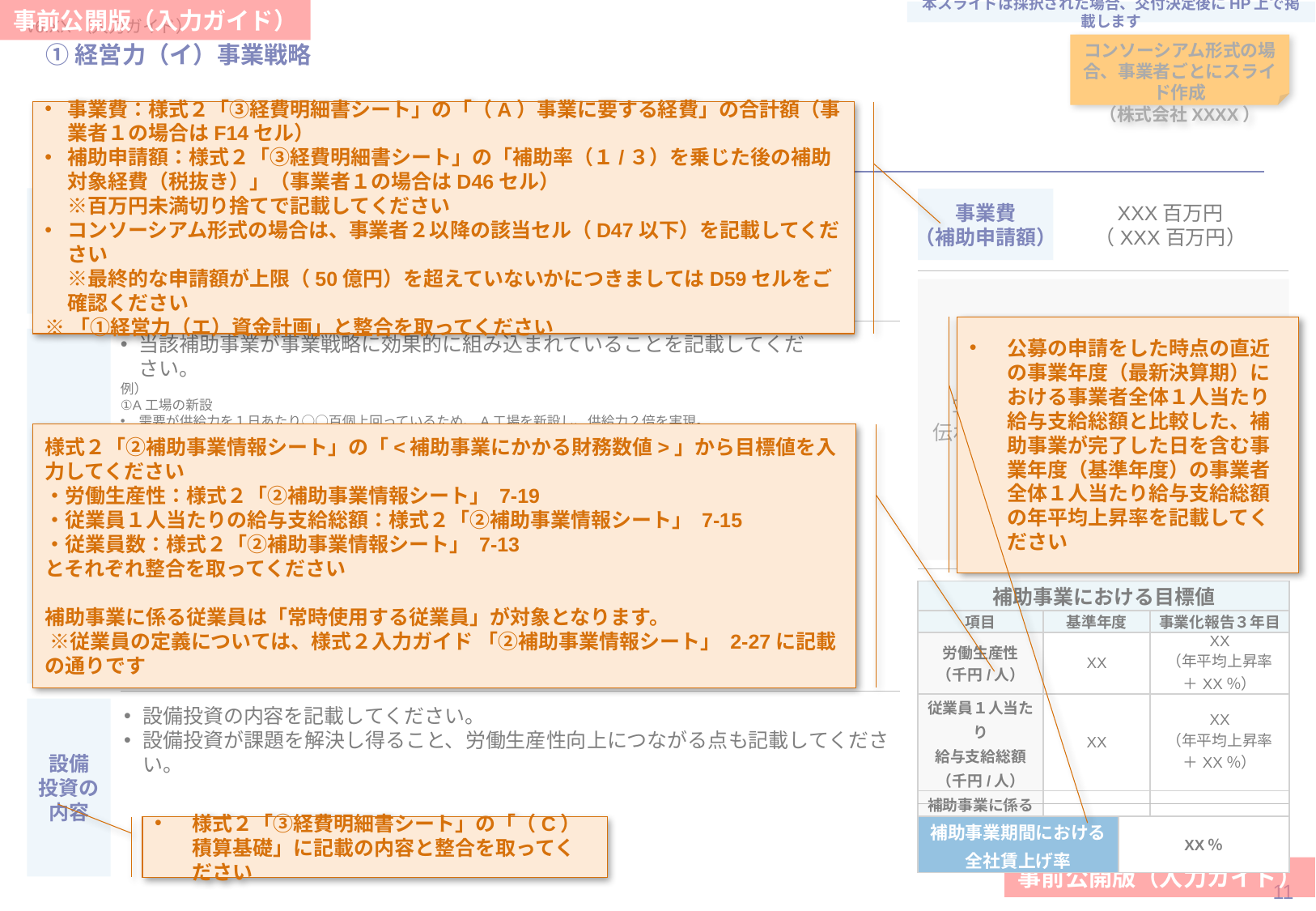

本スライドは採択された場合、交付決定後にHP上で掲載します
当スライドは作成必須
#
①経営力（イ）事業戦略
コンソーシアム形式の場合、事業者ごとにスライド作成
（株式会社XXXX）
事業費：様式２「③経費明細書シート」の「（A）事業に要する経費」の合計額（事業者１の場合はF14セル）
補助申請額：様式２「③経費明細書シート」の「補助率（１/３）を乗じた後の補助対象経費（税抜き）」（事業者１の場合はD46セル）
※百万円未満切り捨てで記載してください
コンソーシアム形式の場合は、事業者２以降の該当セル（D47以下）を記載してください
※最終的な申請額が上限（50億円）を超えていないかにつきましてはD59セルをご確認ください
※「①経営力（エ）資金計画」と整合を取ってください
補助事業の概要
補助事業の背景・目的、及び現在抱えている課題についても記載してください。
課題
事業費
（補助申請額）
XXX百万円
（XXX百万円）
写真等を活用し、設備投資内容が
伝わりやすいよう工夫してください。
公募の申請をした時点の直近の事業年度（最新決算期）における事業者全体１人当たり給与支給総額と比較した、補助事業が完了した日を含む事業年度（基準年度）の事業者全体１人当たり給与支給総額の年平均上昇率を記載してください
当該補助事業が事業戦略に効果的に組み込まれていることを記載してください。
例）
①A工場の新設
需要が供給力を１日あたり○○百個上回っているため、A工場を新設し、供給力２倍を実現。
A工場は○○県や○○地域へのアクセスが良く、これまで未進出地域であった○○市の消費を取り込む。
１日あたりの生産量は○○百個、従業員は○○人ほどが勤務予定。
将来的には分散している工場をA工場を中心に集約を図り、さらに生産効率化。
②建設現場の省力化を実現
現場あたりの作業員数は○○人。今後需要を取り込むためにはICT建機導入が不可欠
○○領域への進出に適したICT建機を導入。
既存建機をICT建機に置き換えることで、省人省力化を実現。
ICT建機導入により作業員数は○○人で対応可能に。
③既存工場Bにおけるスマートファクトリー化
既存工場Bでは、１日あたりの生産量が○百個。周辺地域に新設工場用地を確保できない状態。
既存工場Bに、AI・ロボットを導入。スマートファクトリー化することで、１日あたりの生産量を○百個へ○倍に。
空いたスペースにはEC用の配送スペースを新設するなど、更なる販路拡大を図る
従来は、従業員○人を要していたところ○人で、工場Bの売上は○倍、１人あたりの生産量は○倍を実現
補助
事業の内容
様式２「②補助事業情報シート」の「<補助事業にかかる財務数値>」から目標値を入力してください
・労働生産性：様式２「②補助事業情報シート」 7-19
・従業員１人当たりの給与支給総額：様式２「②補助事業情報シート」 7-15
・従業員数：様式２「②補助事業情報シート」 7-13
とそれぞれ整合を取ってください
補助事業に係る従業員は「常時使用する従業員」が対象となります。
 ※従業員の定義については、様式２入力ガイド 「②補助事業情報シート」 2-27に記載の通りです
| 補助事業における目標値 |  |  |
| --- | --- | --- |
| 項目 | 基準年度 | 事業化報告３年目 |
| 労働生産性 （千円/人） | XX | XX （年平均上昇率 ＋XX％） |
| 従業員１人当たり 給与支給総額 （千円/人） | XX | XX （年平均上昇率 ＋XX％） |
| 補助事業に係る 従業員数 （人） | XX | XX |
設備
投資の
内容
設備投資の内容を記載してください。
設備投資が課題を解決し得ること、労働生産性向上につながる点も記載してください。
| 補助事業期間における 全社賃上げ率 | XX％ |
| --- | --- |
様式２「③経費明細書シート」の「（C）積算基礎」に記載の内容と整合を取ってください